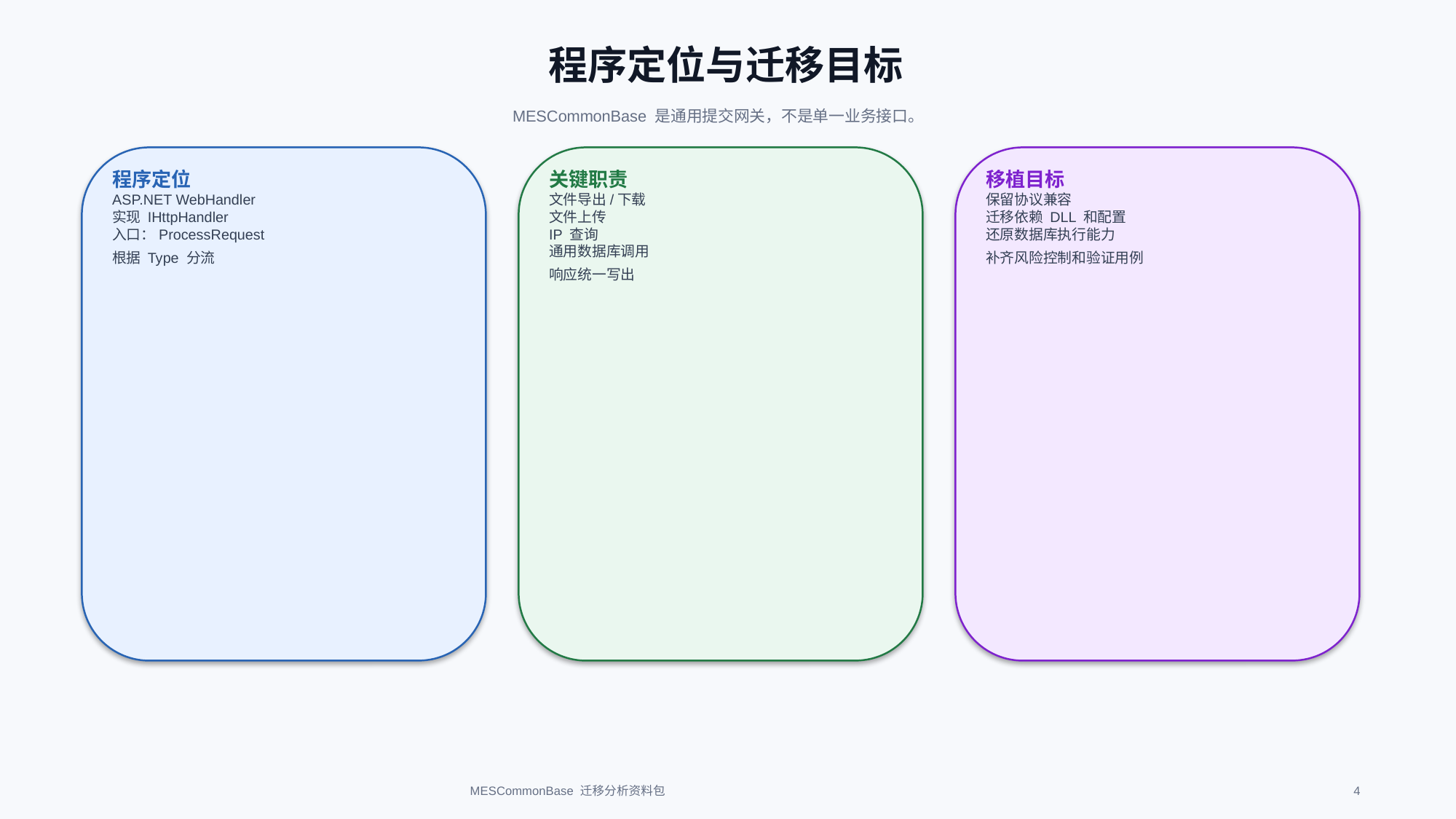

程序定位与迁移目标
MESCommonBase 是通用提交网关，不是单一业务接口。

程序定位
ASP.NET WebHandler
实现 IHttpHandler
入口：ProcessRequest
根据 Type 分流
关键职责
文件导出/下载
文件上传
IP 查询
通用数据库调用
响应统一写出
移植目标
保留协议兼容
迁移依赖 DLL 和配置
还原数据库执行能力
补齐风险控制和验证用例
MESCommonBase 迁移分析资料包
4